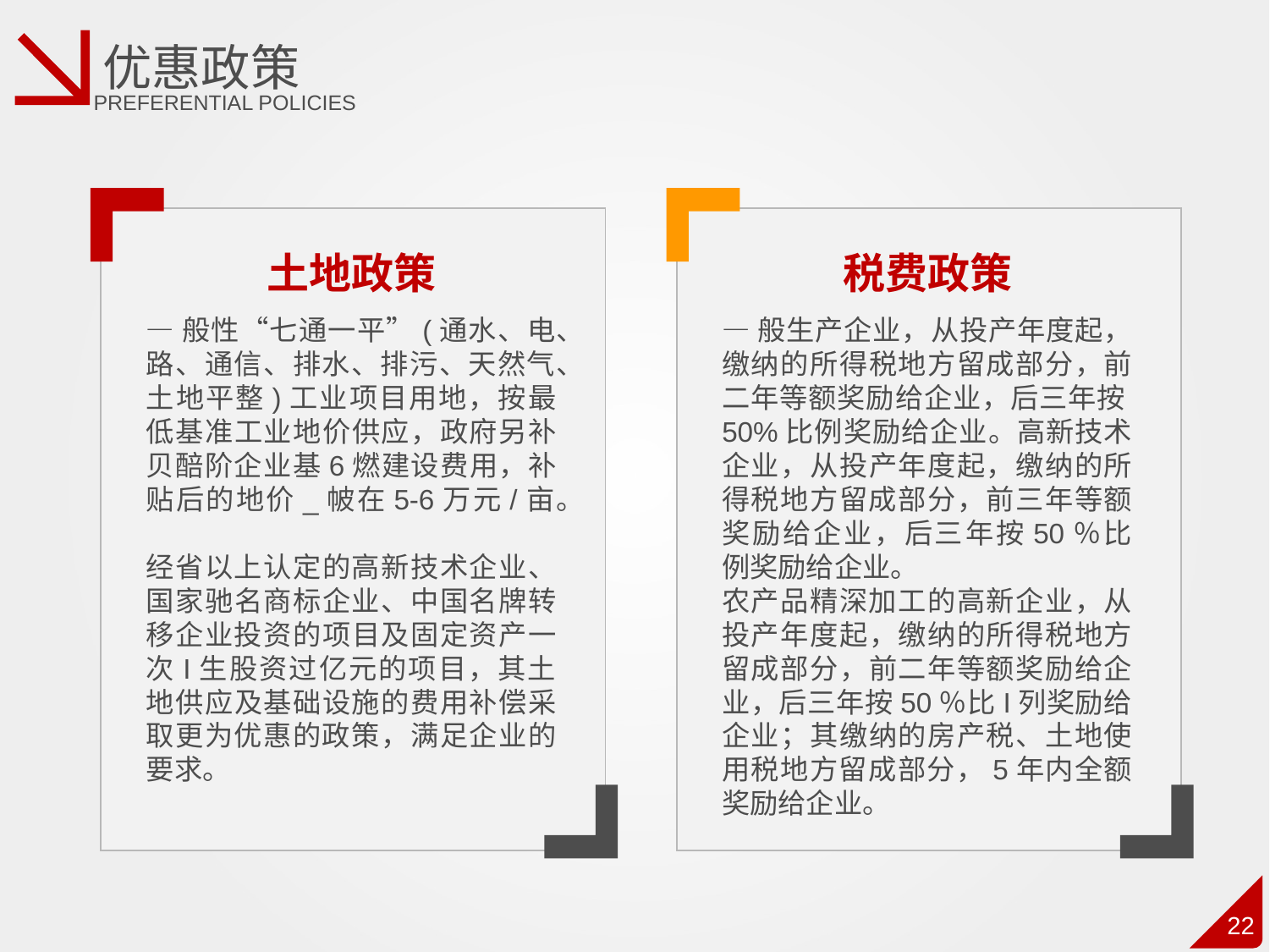

优惠政策
PREFERENTIAL POLICIES

土地政策
税费政策
—般性“七通一平”(通水、电、路、通信、排水、排污、天然气、土地平整)工业项目用地，按最低基准工业地价供应，政府另补贝醅阶企业基6燃建设费用，补贴后的地价_帔在5-6万元/亩。

经省以上认定的高新技术企业、国家驰名商标企业、中国名牌转移企业投资的项目及固定资产一次I生股资过亿元的项目，其土地供应及基础设施的费用补偿采取更为优惠的政策，满足企业的要求。
—般生产企业，从投产年度起，缴纳的所得税地方留成部分，前二年等额奖励给企业，后三年按50%比例奖励给企业。高新技术企业，从投产年度起，缴纳的所得税地方留成部分，前三年等额奖励给企业，后三年按50％比例奖励给企业。
农产品精深加工的高新企业，从投产年度起，缴纳的所得税地方留成部分，前二年等额奖励给企业，后三年按50％比I列奖励给企业；其缴纳的房产税、土地使用税地方留成部分，5年内全额奖励给企业。